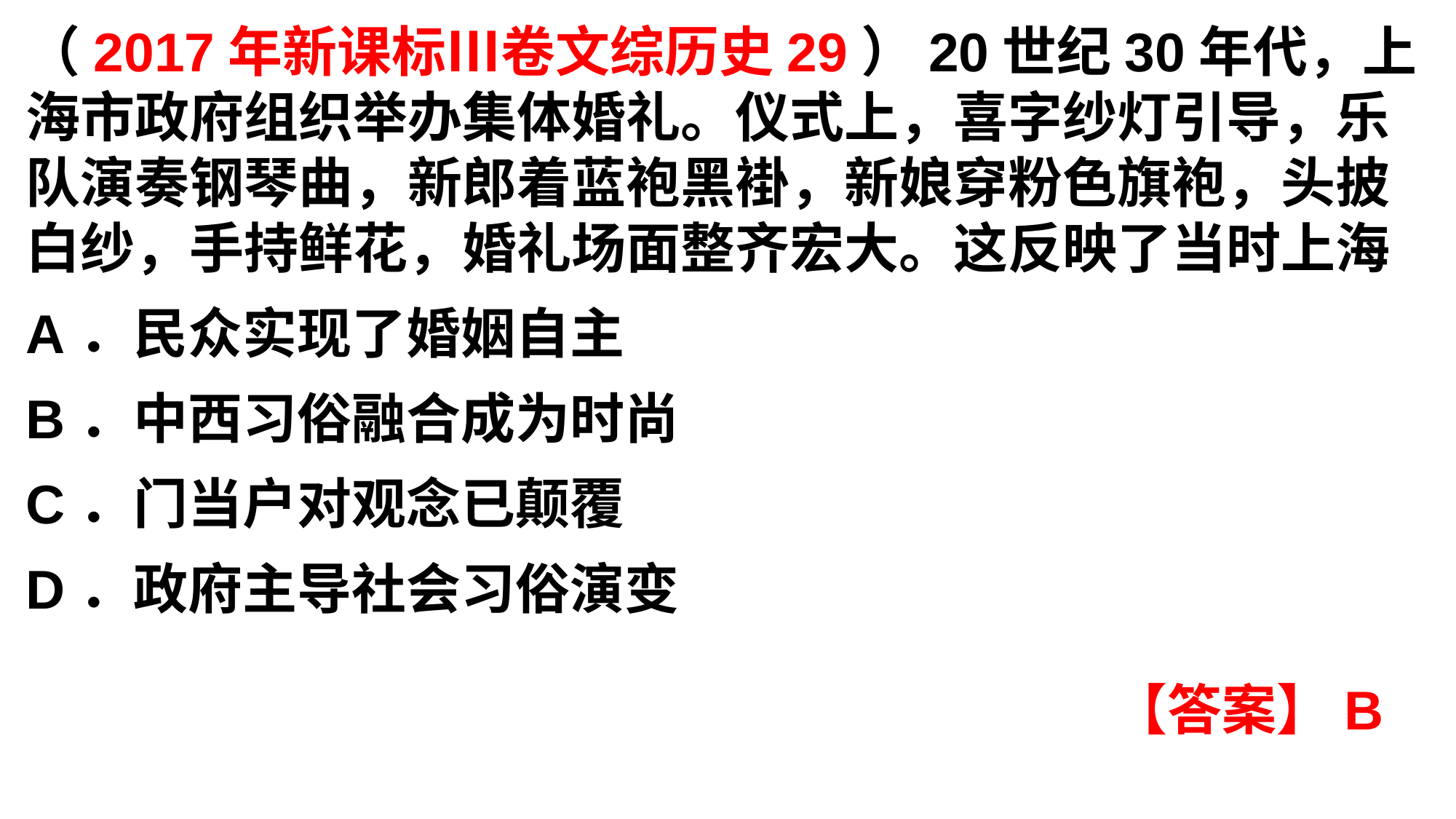

（2017年新课标Ⅲ卷文综历史29）20世纪30年代，上海市政府组织举办集体婚礼。仪式上，喜字纱灯引导，乐队演奏钢琴曲，新郎着蓝袍黑褂，新娘穿粉色旗袍，头披白纱，手持鲜花，婚礼场面整齐宏大。这反映了当时上海A．民众实现了婚姻自主
B．中西习俗融合成为时尚C．门当户对观念已颠覆
D．政府主导社会习俗演变

【答案】B